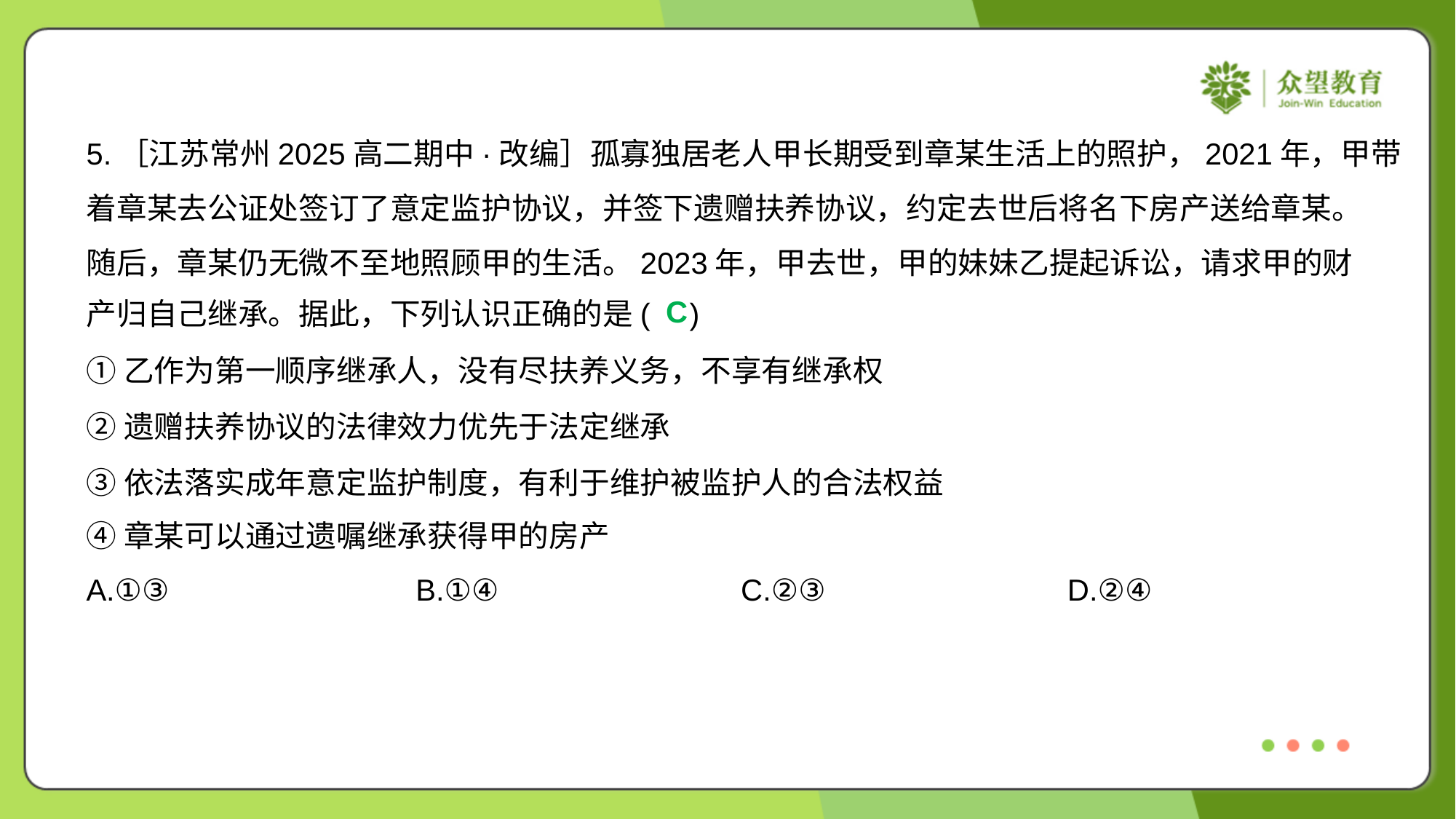

5.［江苏常州2025高二期中·改编］孤寡独居老人甲长期受到章某生活上的照护，2021年，甲带
着章某去公证处签订了意定监护协议，并签下遗赠扶养协议，约定去世后将名下房产送给章某。
随后，章某仍无微不至地照顾甲的生活。2023年，甲去世，甲的妹妹乙提起诉讼，请求甲的财
产归自己继承。据此，下列认识正确的是(     )
C
①乙作为第一顺序继承人，没有尽扶养义务，不享有继承权
②遗赠扶养协议的法律效力优先于法定继承
③依法落实成年意定监护制度，有利于维护被监护人的合法权益
④章某可以通过遗嘱继承获得甲的房产
A.①③	B.①④	C.②③	D.②④